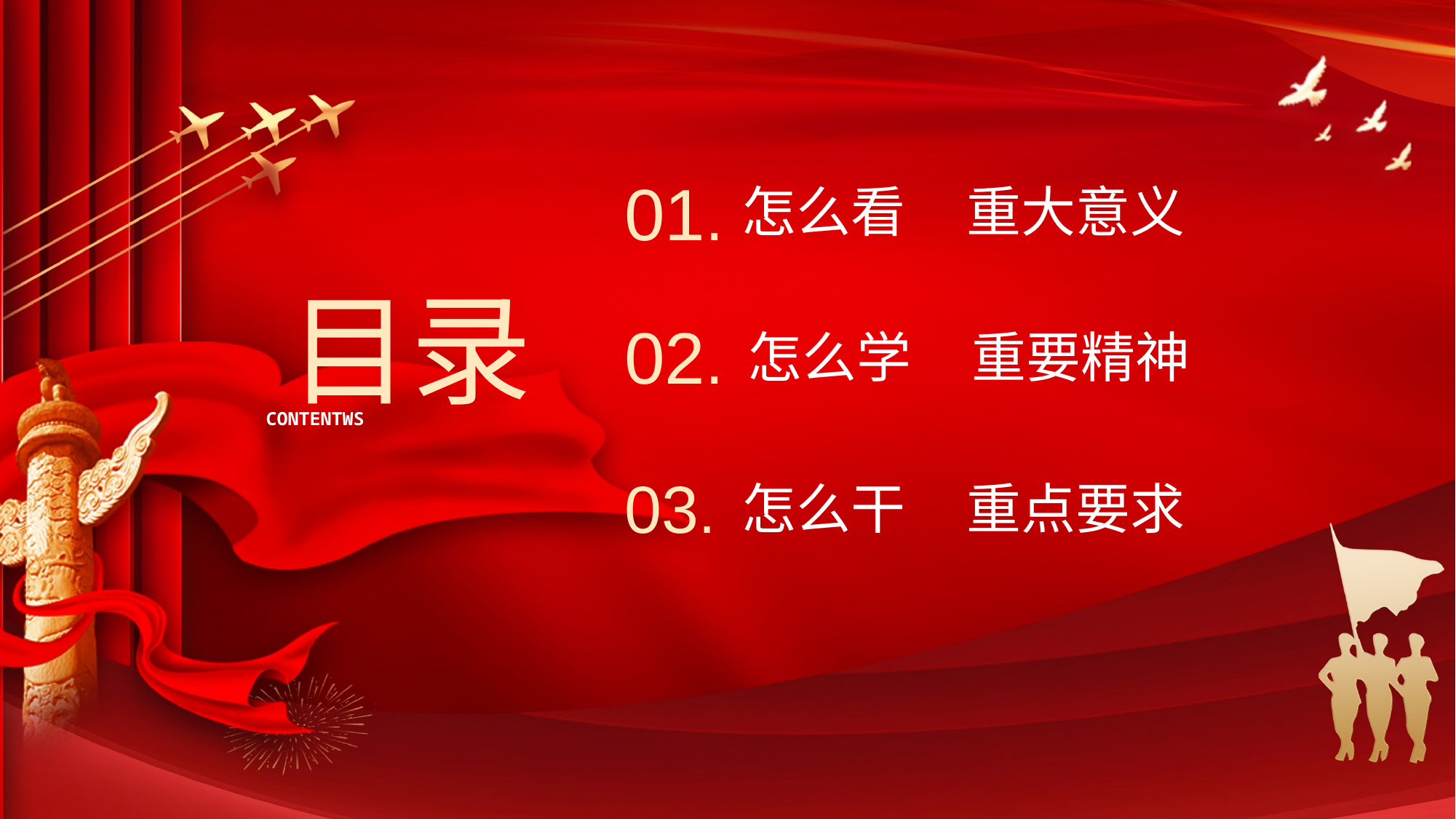

01.
怎么看     重大意义
目录
CONTENTWS
02.
怎么学     重要精神
03.
怎么干     重点要求